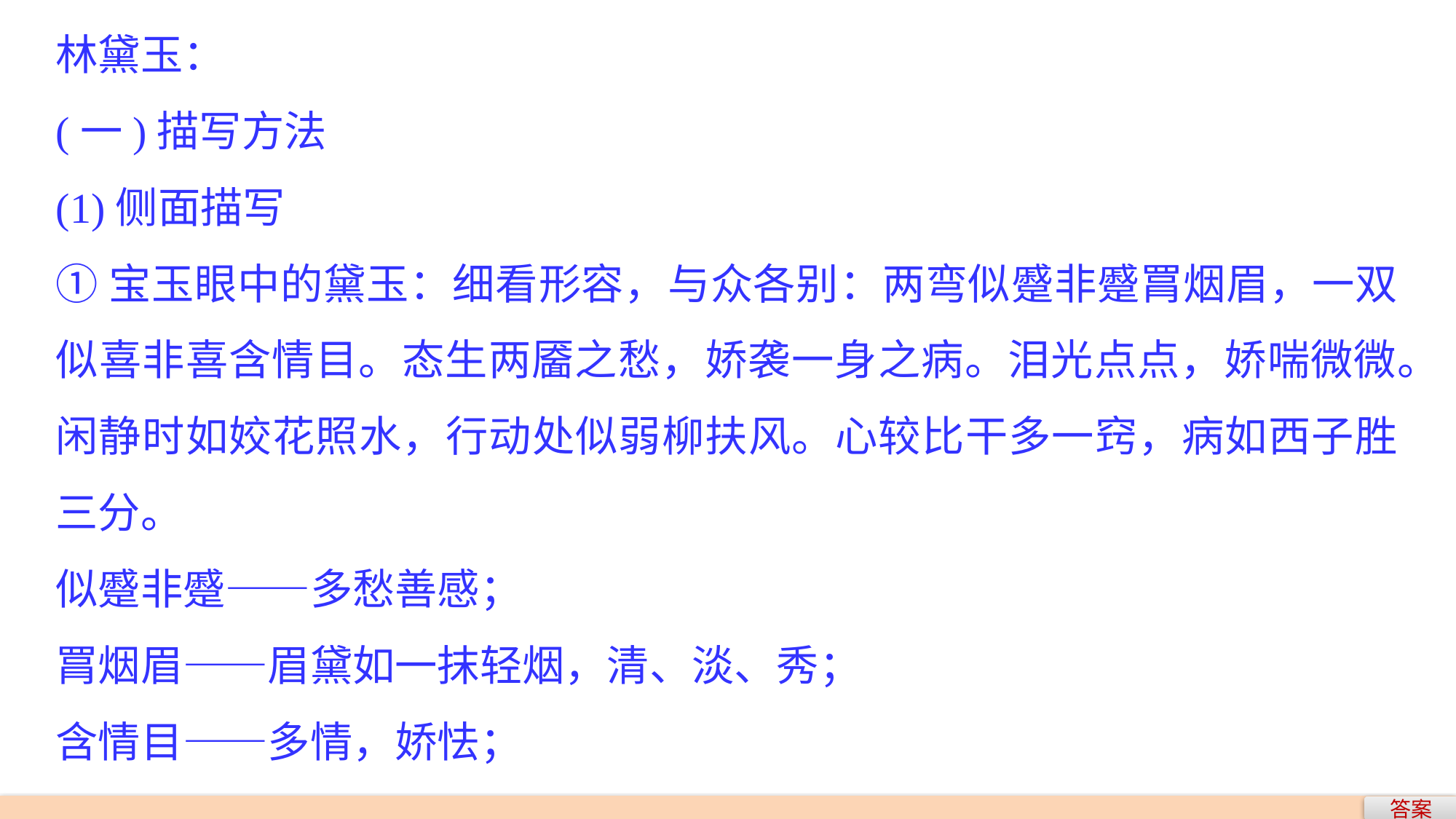

林黛玉：
(一)描写方法
(1)侧面描写
①宝玉眼中的黛玉：细看形容，与众各别：两弯似蹙非蹙罥烟眉，一双似喜非喜含情目。态生两靥之愁，娇袭一身之病。泪光点点，娇喘微微。闲静时如姣花照水，行动处似弱柳扶风。心较比干多一窍，病如西子胜三分。
似蹙非蹙——多愁善感；
罥烟眉——眉黛如一抹轻烟，清、淡、秀；
含情目——多情，娇怯；

答案